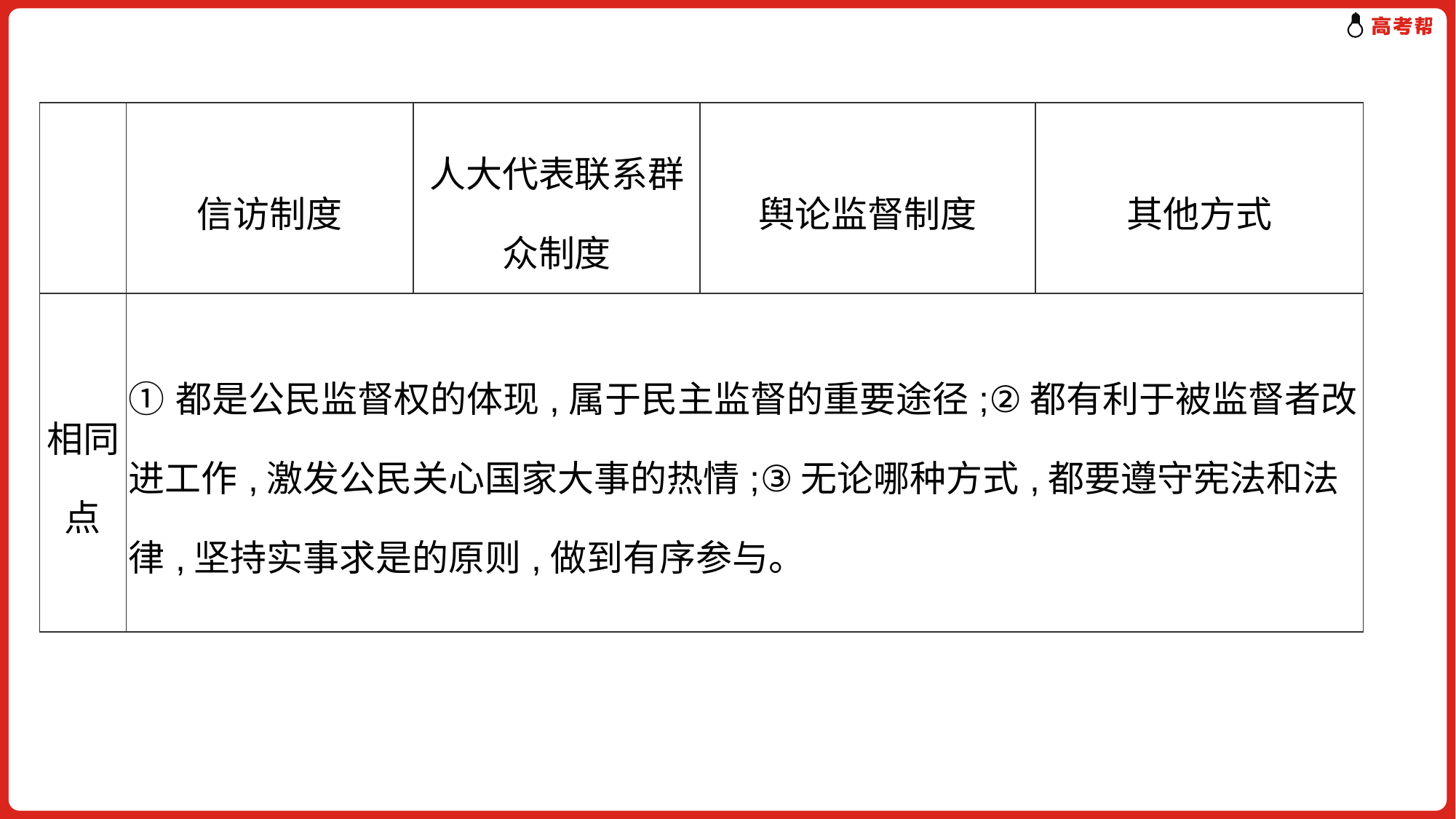

|  | 信访制度 | 人大代表联系群众制度 | 舆论监督制度 | 其他方式 |
| --- | --- | --- | --- | --- |
| 相同点 | ①都是公民监督权的体现,属于民主监督的重要途径;②都有利于被监督者改进工作,激发公民关心国家大事的热情;③无论哪种方式,都要遵守宪法和法律,坚持实事求是的原则,做到有序参与。 |  |  |  |